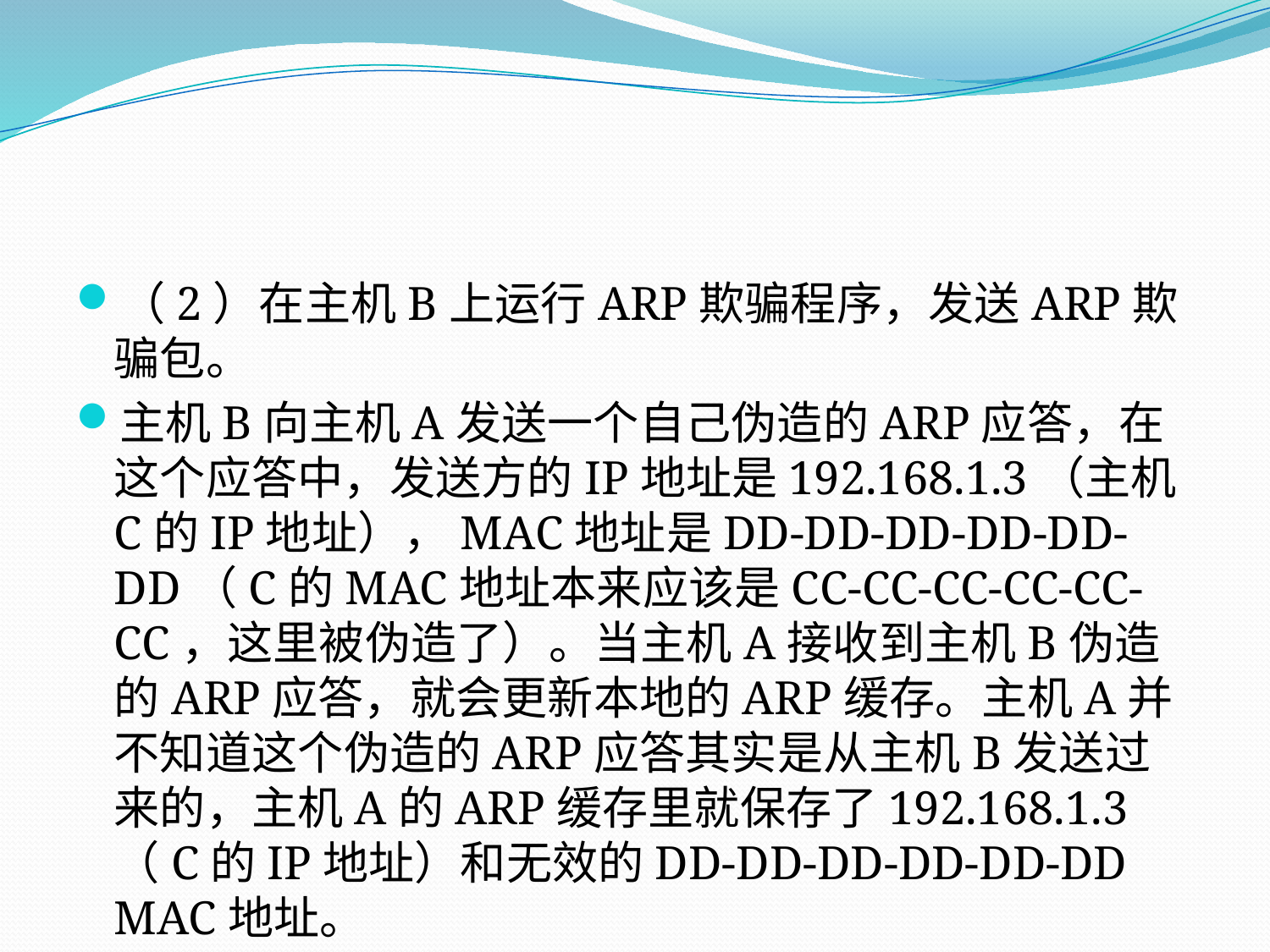

#
（2）在主机B上运行ARP欺骗程序，发送ARP欺骗包。
主机B向主机A发送一个自己伪造的ARP应答，在这个应答中，发送方的IP地址是192.168.1.3（主机C的IP地址），MAC地址是DD-DD-DD-DD-DD-DD（C的MAC地址本来应该是CC-CC-CC-CC-CC-CC，这里被伪造了）。当主机A接收到主机B伪造的ARP应答，就会更新本地的ARP缓存。主机A并不知道这个伪造的ARP应答其实是从主机B发送过来的，主机A的ARP缓存里就保存了192.168.1.3（C的IP地址）和无效的DD-DD-DD-DD-DD-DD MAC地址。